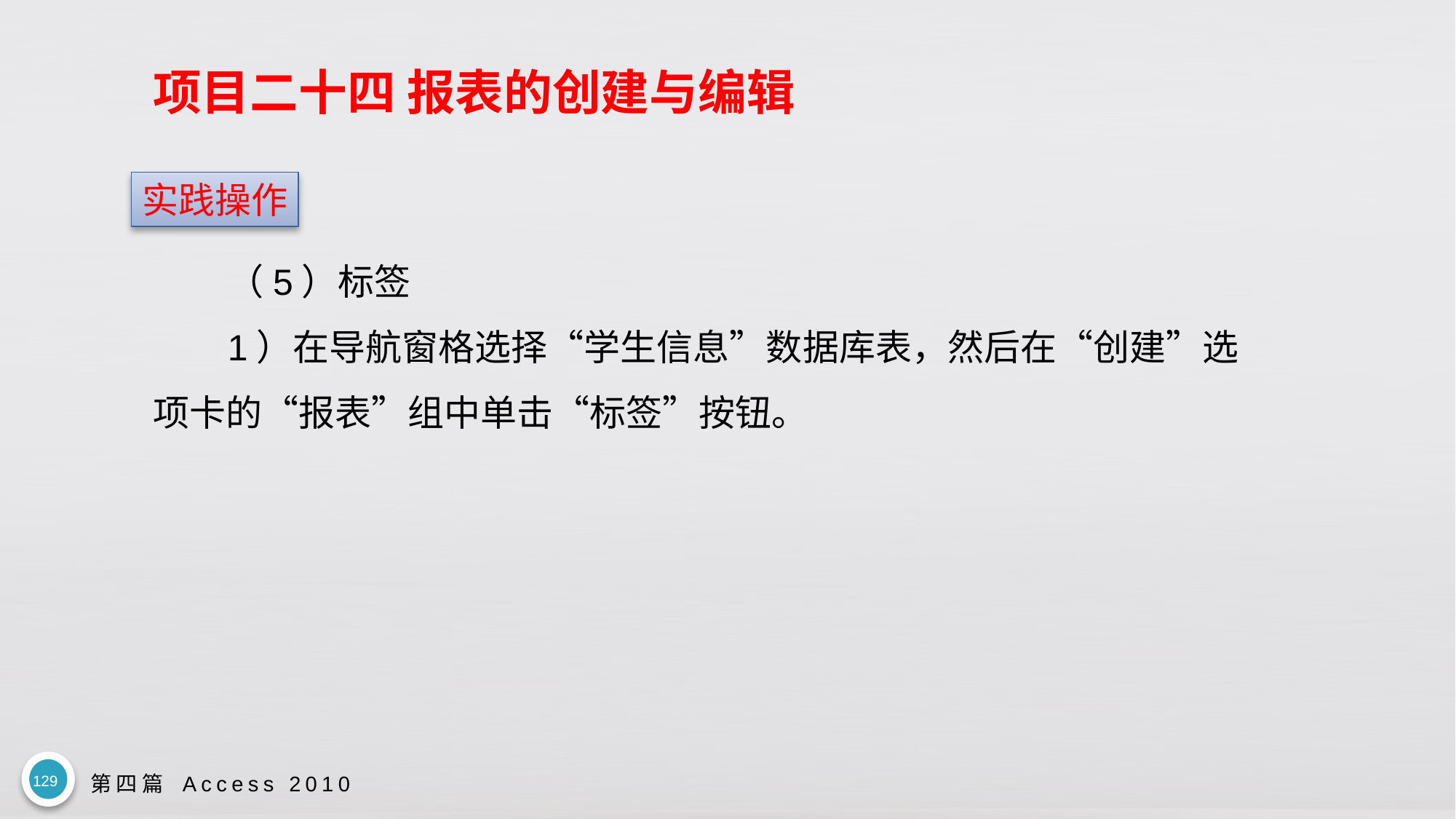

# 项目二十四 报表的创建与编辑
实践操作
（5）标签
1）在导航窗格选择“学生信息”数据库表，然后在“创建”选项卡的“报表”组中单击“标签”按钮。
129